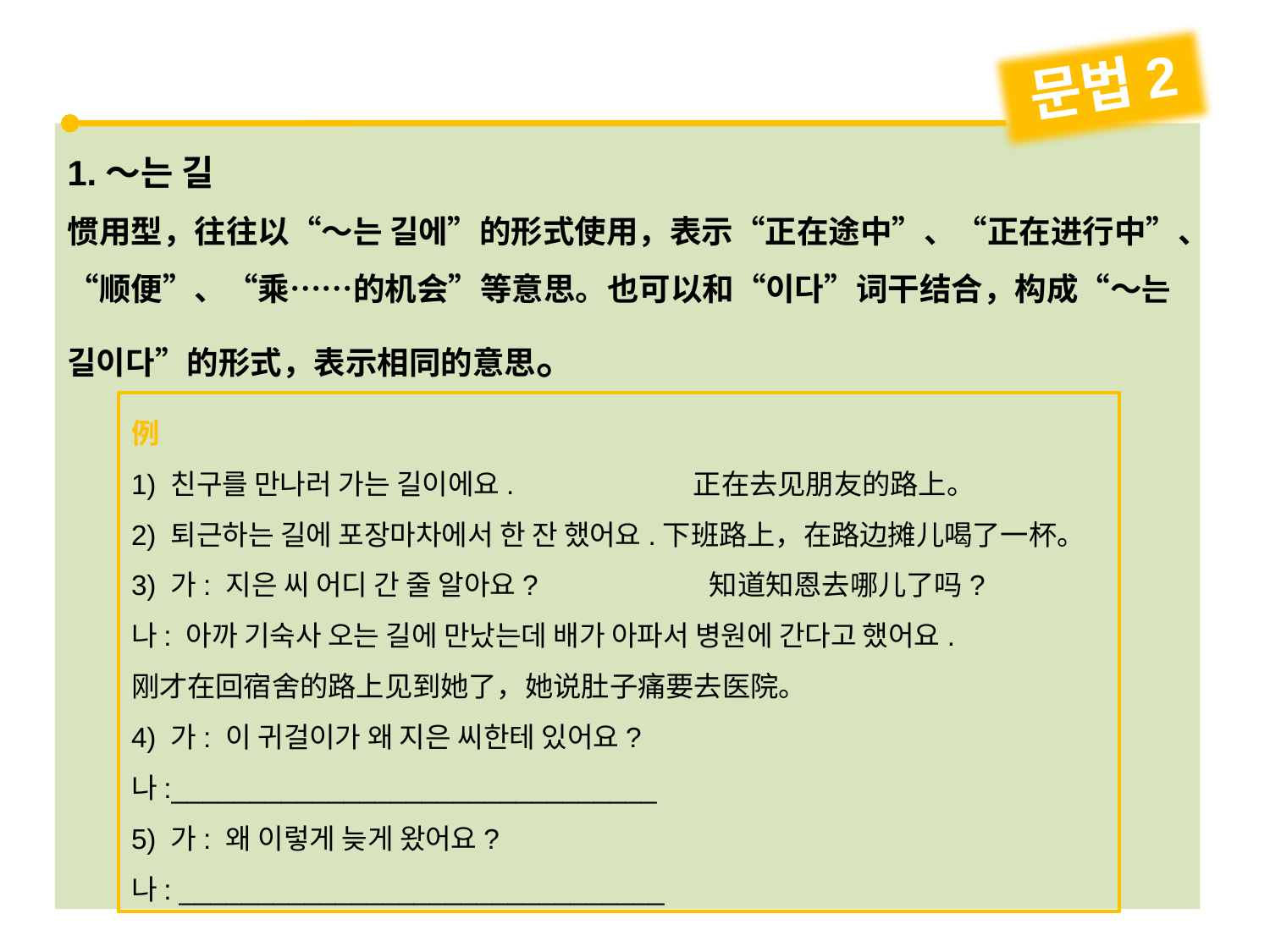

문법2
1.～는 길
惯用型，往往以“～는 길에”的形式使用，表示“正在途中”、“正在进行中”、“顺便”、“乘……的机会”等意思。也可以和“이다”词干结合，构成“～는 길이다”的形式，表示相同的意思。

例
1) 친구를 만나러 가는 길이에요.                      正在去见朋友的路上。
2) 퇴근하는 길에 포장마차에서 한 잔 했어요.下班路上，在路边摊儿喝了一杯。
3) 가: 지은 씨 어디 간 줄 알아요?                     知道知恩去哪儿了吗?
나: 아까 기숙사 오는 길에 만났는데 배가 아파서 병원에 간다고 했어요.
刚才在回宿舍的路上见到她了，她说肚子痛要去医院。
4) 가: 이 귀걸이가 왜 지은 씨한테 있어요?
나:_______________________________
5) 가: 왜 이렇게 늦게 왔어요?
나: _______________________________